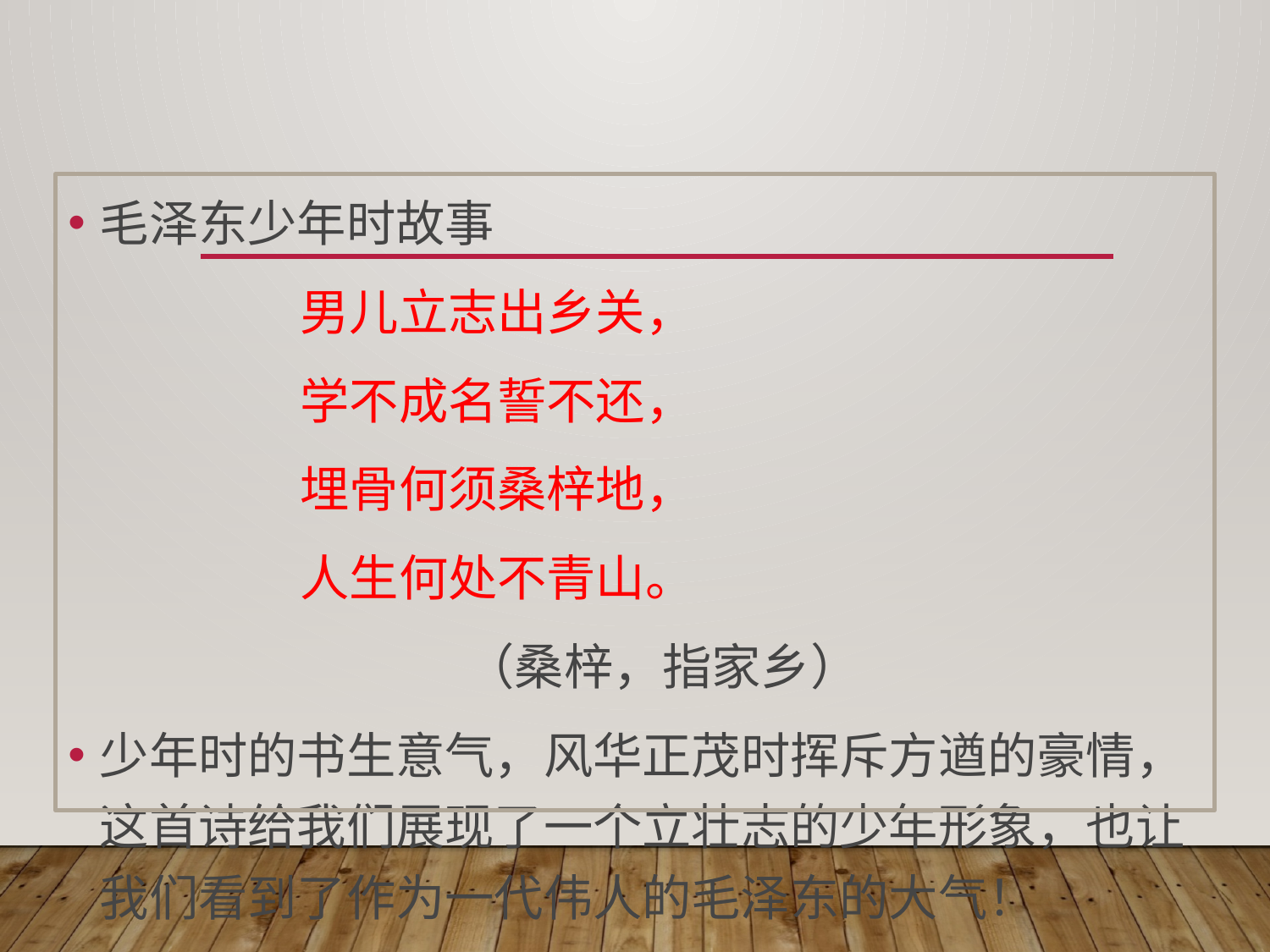

毛泽东少年时故事
                    男儿立志出乡关，
                    学不成名誓不还，
                    埋骨何须桑梓地，
                    人生何处不青山。
                                   （桑梓，指家乡）
少年时的书生意气，风华正茂时挥斥方遒的豪情，这首诗给我们展现了一个立壮志的少年形象，也让我们看到了作为一代伟人的毛泽东的大气！